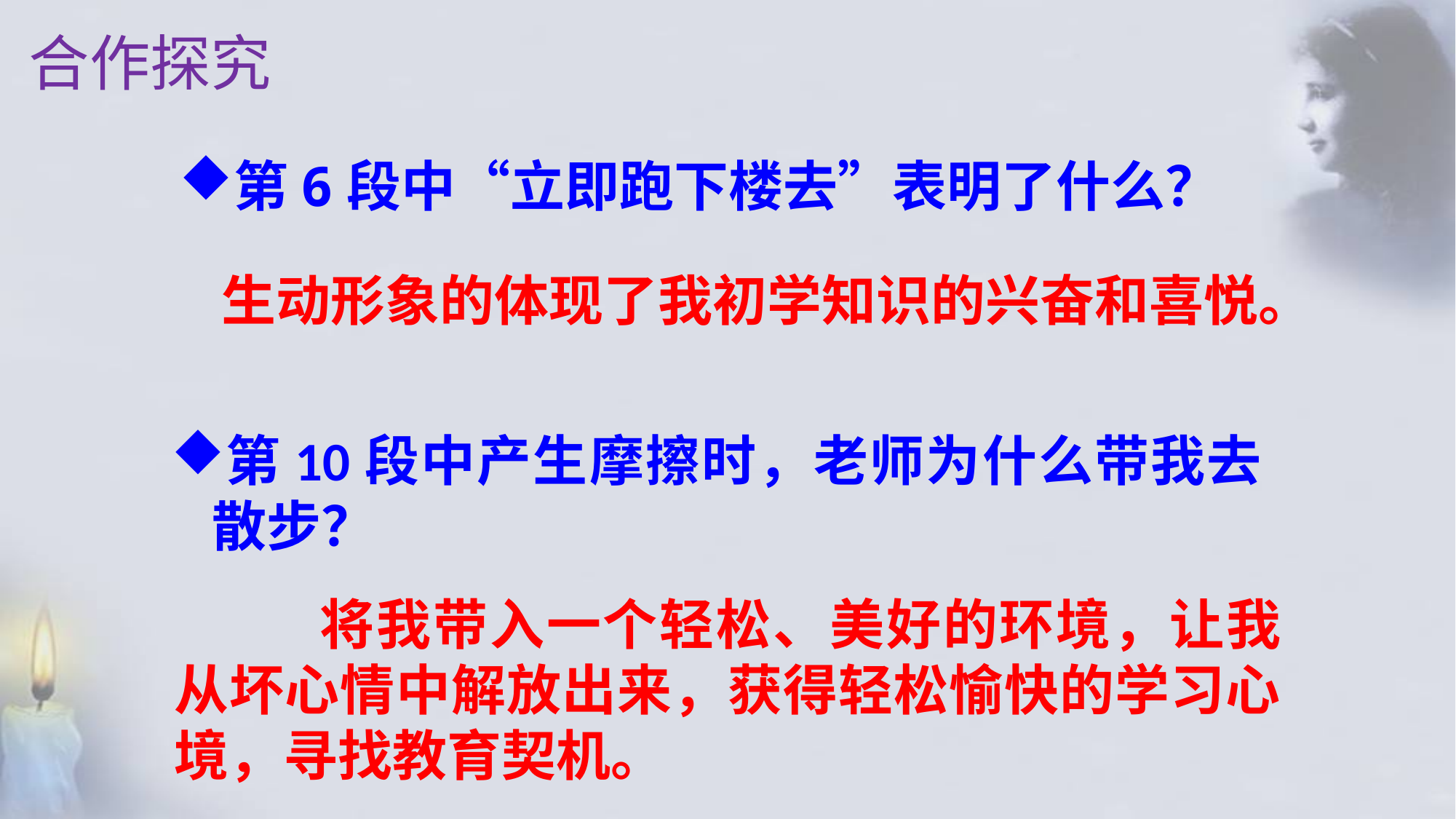

合作探究
# 第6段中“立即跑下楼去”表明了什么？
  生动形象的体现了我初学知识的兴奋和喜悦。
第10段中产生摩擦时，老师为什么带我去散步？
         将我带入一个轻松、美好的环境，让我从坏心情中解放出来，获得轻松愉快的学习心境，寻找教育契机。